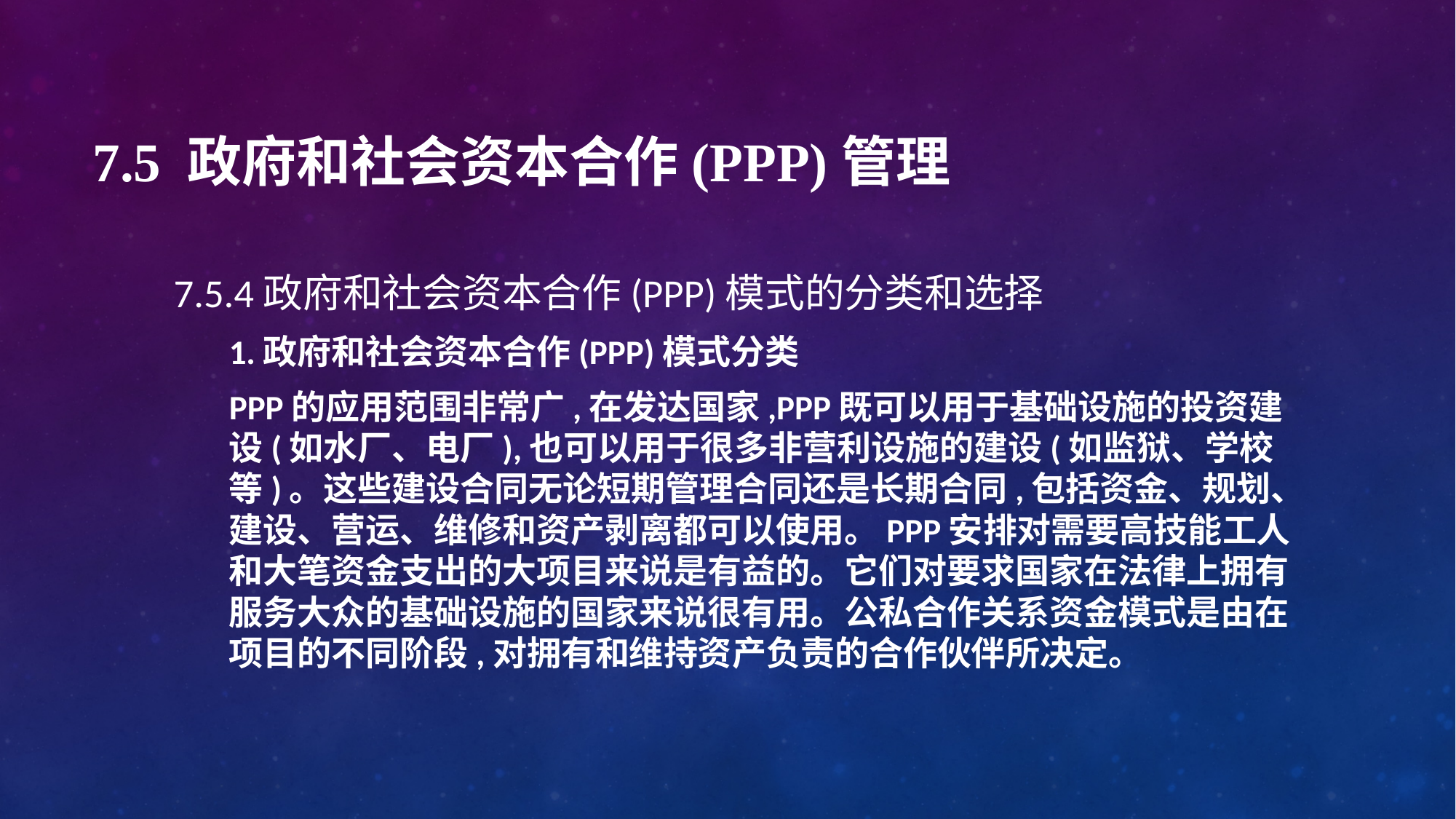

# 7.5 政府和社会资本合作(PPP)管理
7.5.4政府和社会资本合作(PPP)模式的分类和选择
1.政府和社会资本合作(PPP)模式分类
PPP的应用范围非常广,在发达国家,PPP既可以用于基础设施的投资建设(如水厂、电厂),也可以用于很多非营利设施的建设(如监狱、学校等)。这些建设合同无论短期管理合同还是长期合同,包括资金、规划、建设、营运、维修和资产剥离都可以使用。PPP安排对需要高技能工人和大笔资金支出的大项目来说是有益的。它们对要求国家在法律上拥有服务大众的基础设施的国家来说很有用。公私合作关系资金模式是由在项目的不同阶段,对拥有和维持资产负责的合作伙伴所决定。